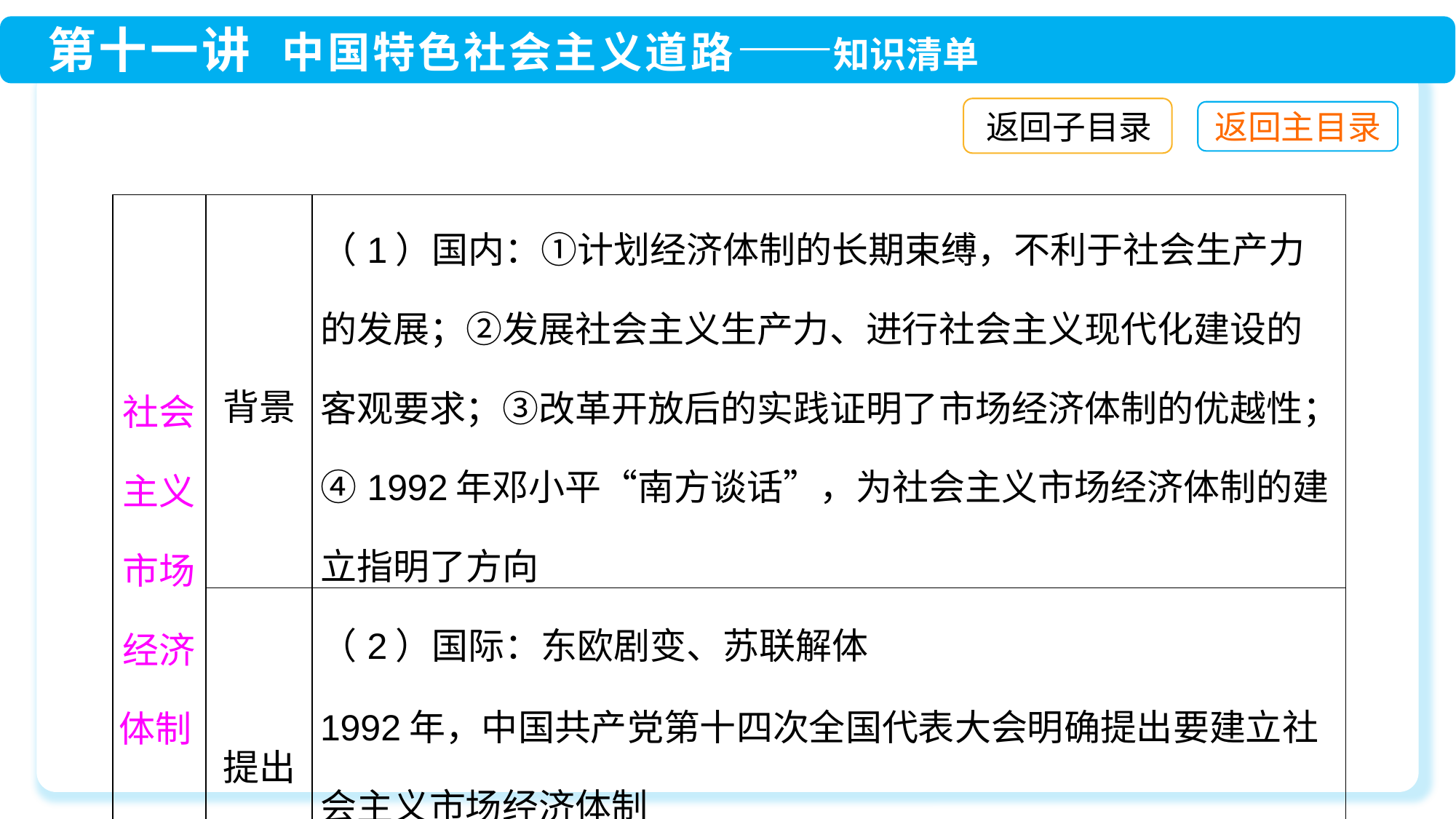

返回子目录
| 社会主义市场经济体制 | 背景 | （1）国内：①计划经济体制的长期束缚，不利于社会生产力的发展；②发展社会主义生产力、进行社会主义现代化建设的客观要求；③改革开放后的实践证明了市场经济体制的优越性；④1992年邓小平“南方谈话”，为社会主义市场经济体制的建立指明了方向 （2）国际：东欧剧变、苏联解体 |
| --- | --- | --- |
|  | 提出 | 1992年，中国共产党第十四次全国代表大会明确提出要建立社会主义市场经济体制 |